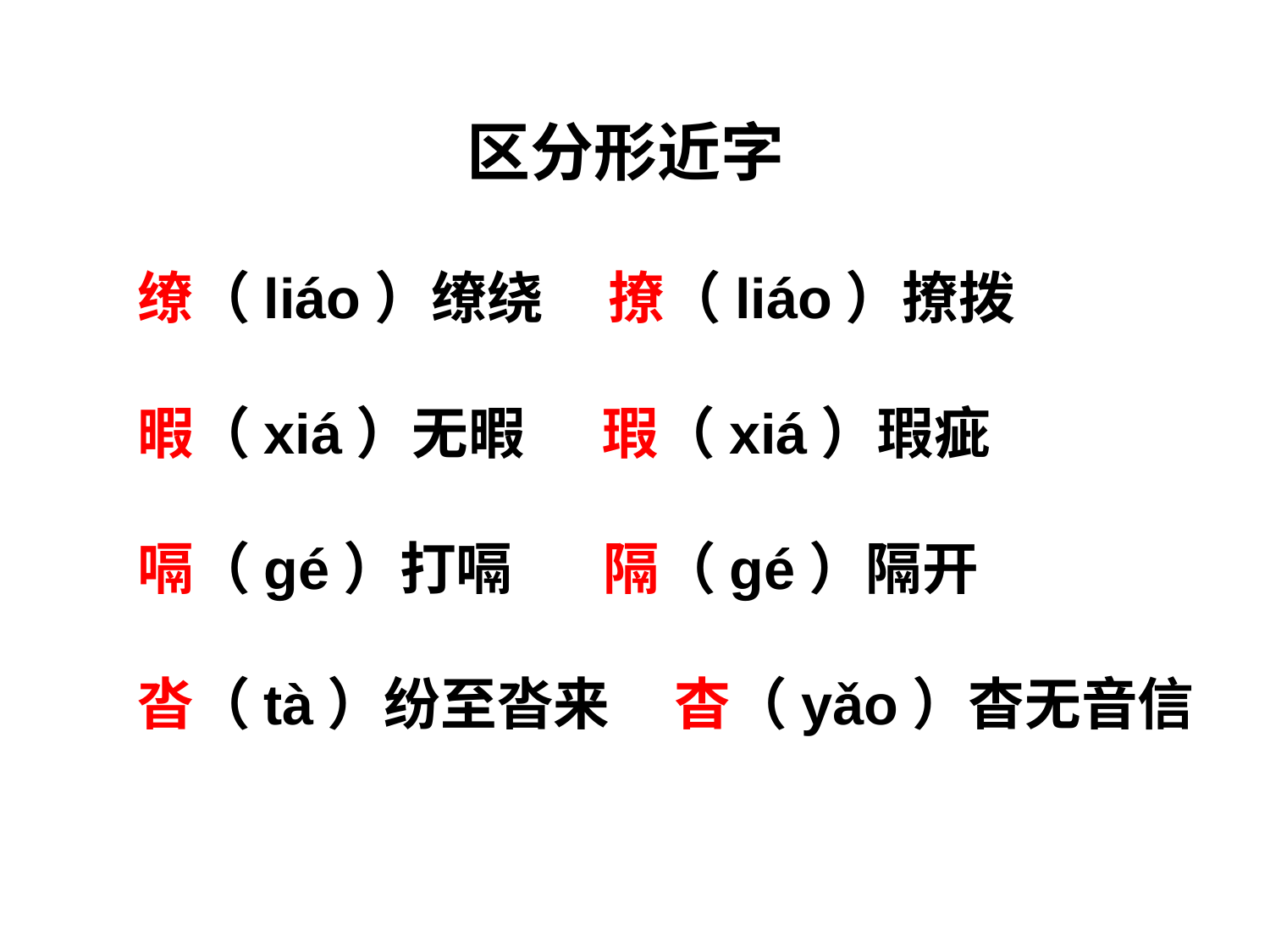

区分形近字
缭（liáo）缭绕     撩（liáo）撩拨

暇（xiá）无暇      瑕（xiá）瑕疵

嗝（gé）打嗝       隔（gé）隔开

沓（tà）纷至沓来     杳（yǎo）杳无音信